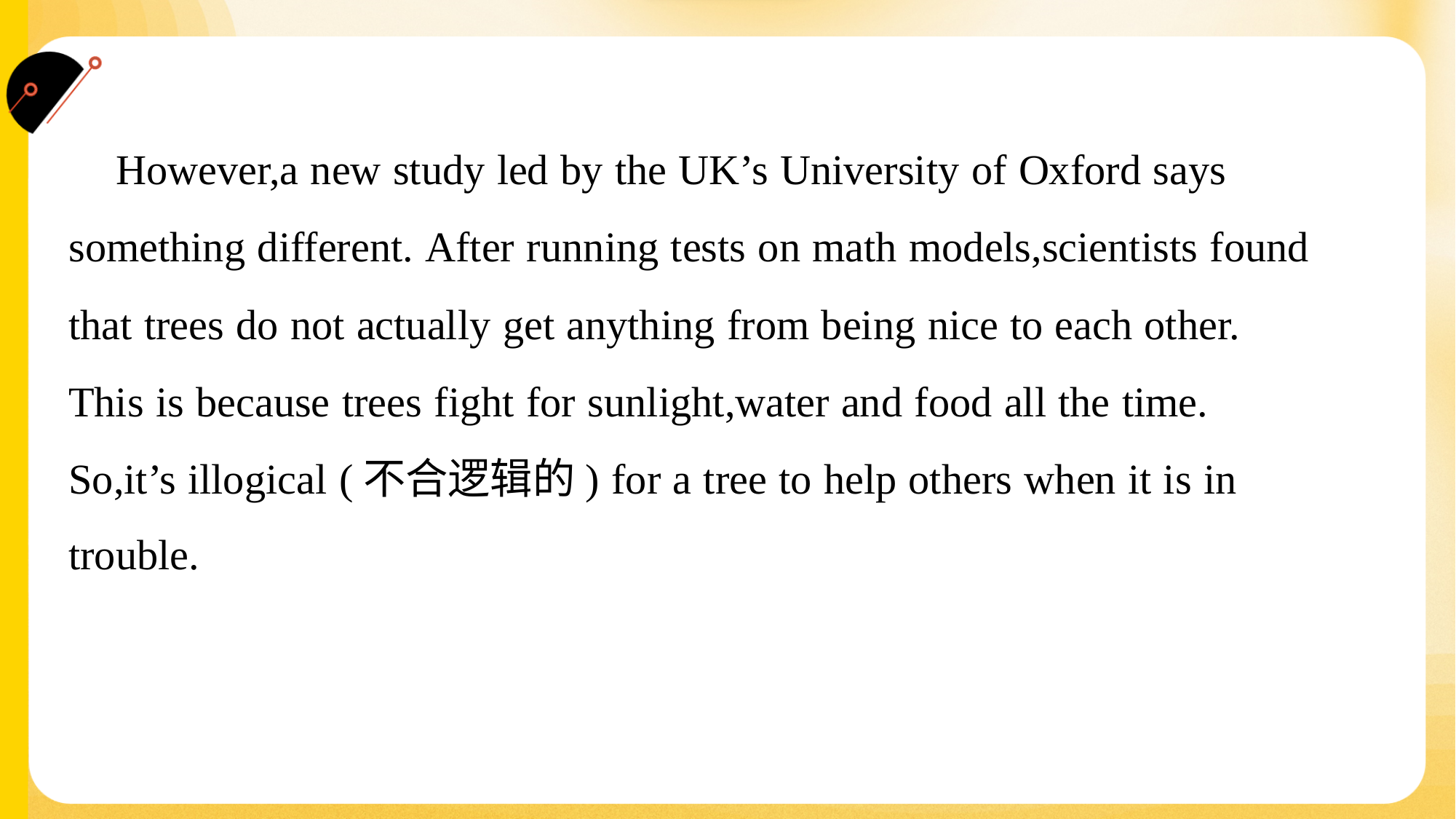

However,a new study led by the UK’s University of Oxford says
something different. After running tests on math models,scientists found
that trees do not actually get anything from being nice to each other.
This is because trees fight for sunlight,water and food all the time.
So,it’s illogical (不合逻辑的) for a tree to help others when it is in
trouble.